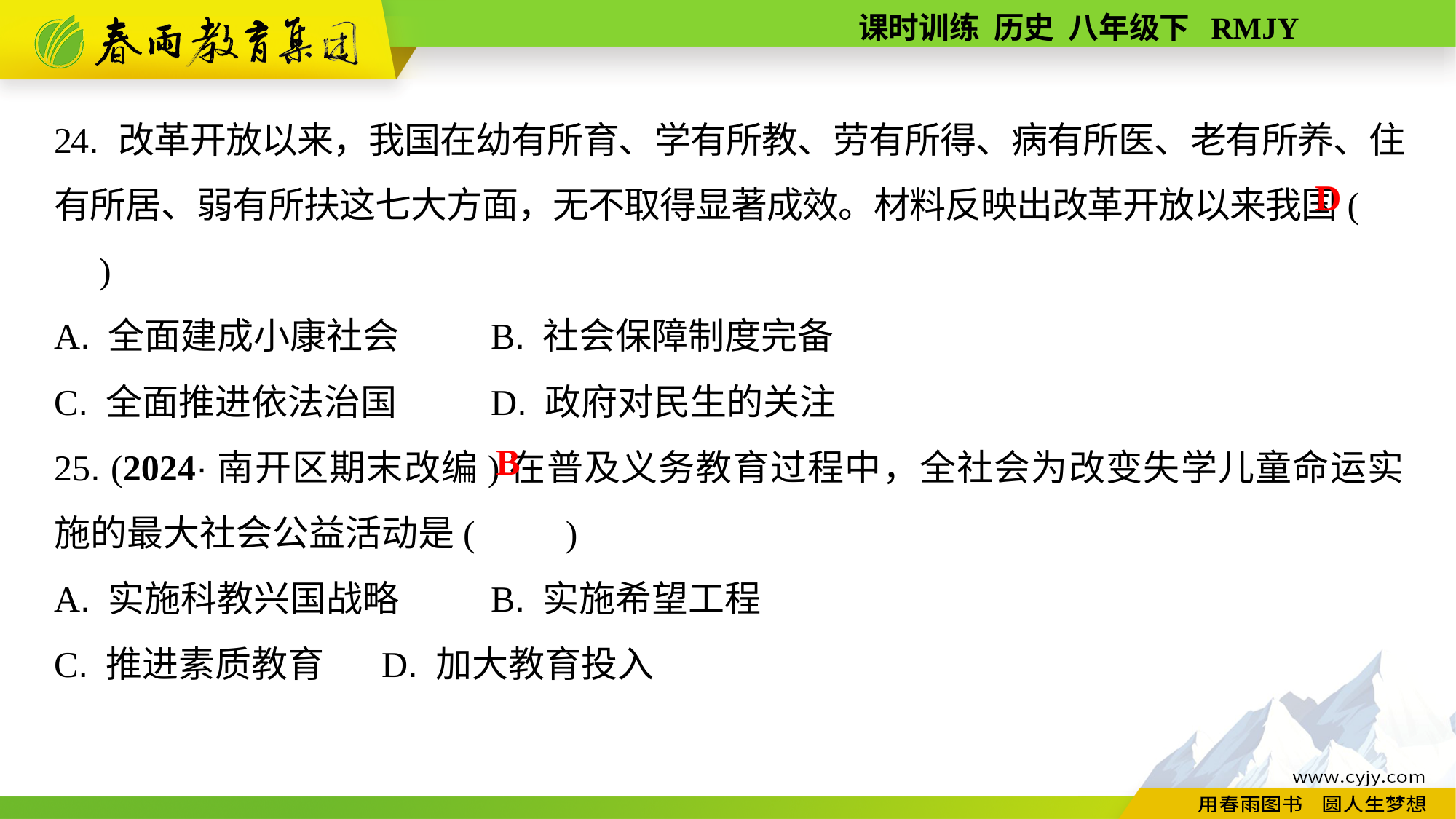

24. 改革开放以来，我国在幼有所育、学有所教、劳有所得、病有所医、老有所养、住有所居、弱有所扶这七大方面，无不取得显著成效。材料反映出改革开放以来我国(　　)
A. 全面建成小康社会	B. 社会保障制度完备
C. 全面推进依法治国	D. 政府对民生的关注
25. (2024·南开区期末改编)在普及义务教育过程中，全社会为改变失学儿童命运实施的最大社会公益活动是(　　)
A. 实施科教兴国战略	B. 实施希望工程
C. 推进素质教育	D. 加大教育投入
D
B